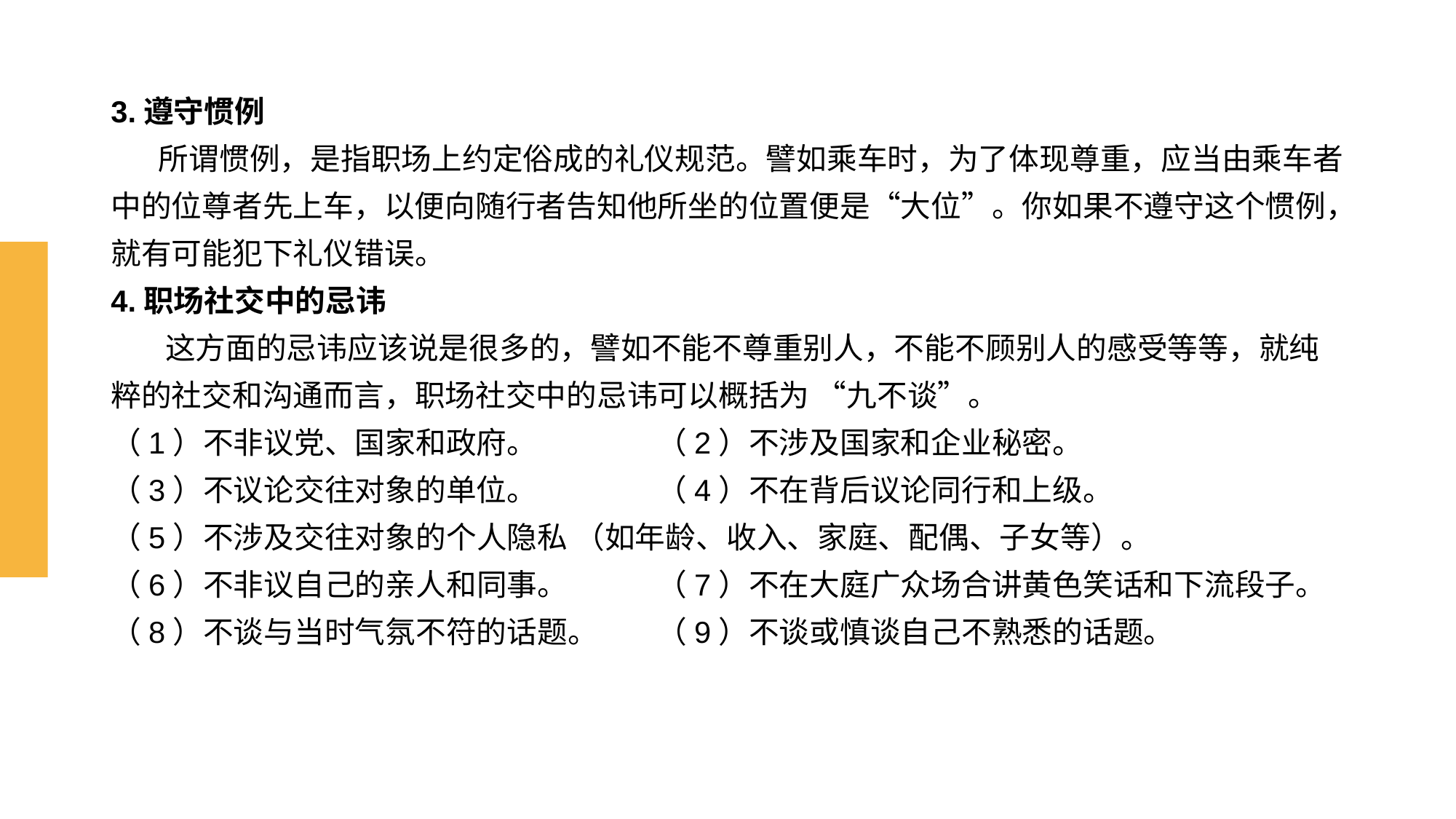

# 3.遵守惯例
      所谓惯例，是指职场上约定俗成的礼仪规范。譬如乘车时，为了体现尊重，应当由乘车者中的位尊者先上车，以便向随行者告知他所坐的位置便是“大位”。你如果不遵守这个惯例，就有可能犯下礼仪错误。
4.职场社交中的忌讳
       这方面的忌讳应该说是很多的，譬如不能不尊重别人，不能不顾别人的感受等等，就纯粹的社交和沟通而言，职场社交中的忌讳可以概括为 “九不谈”。
（1）不非议党、国家和政府。		（2）不涉及国家和企业秘密。
（3）不议论交往对象的单位。		（4）不在背后议论同行和上级。
（5）不涉及交往对象的个人隐私 （如年龄、收入、家庭、配偶、子女等）。
（6）不非议自己的亲人和同事。	（7）不在大庭广众场合讲黄色笑话和下流段子。
（8）不谈与当时气氛不符的话题。	（9）不谈或慎谈自己不熟悉的话题。